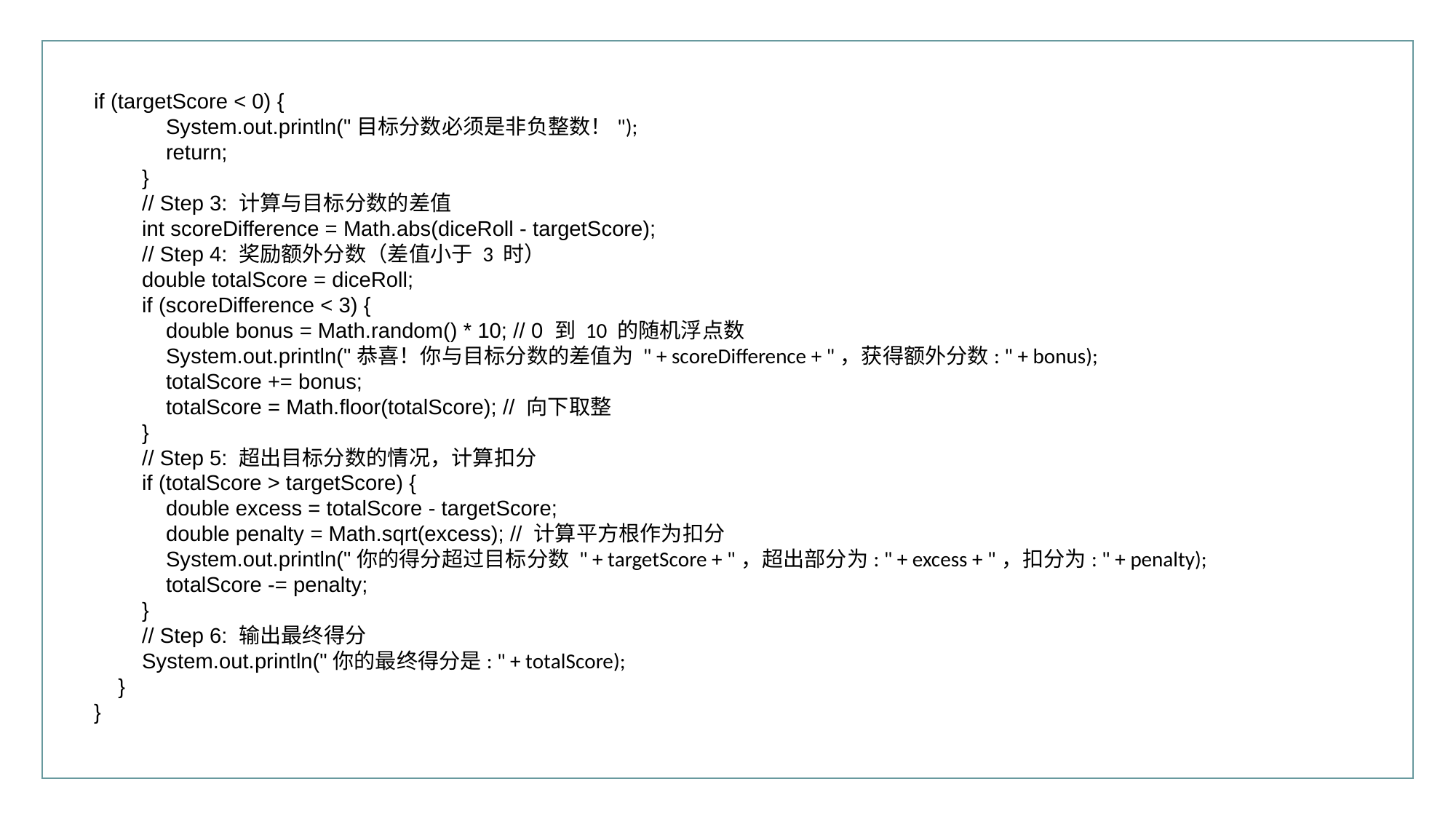

行业PPT模板http://www.XX.com/hangye/

if (targetScore < 0) {
            System.out.println("目标分数必须是非负整数！");
            return;
        }
        // Step 3: 计算与目标分数的差值
        int scoreDifference = Math.abs(diceRoll - targetScore);
        // Step 4: 奖励额外分数（差值小于 3 时）
        double totalScore = diceRoll;
        if (scoreDifference < 3) {
            double bonus = Math.random() * 10; // 0 到 10 的随机浮点数
            System.out.println("恭喜！你与目标分数的差值为 " + scoreDifference + "，获得额外分数: " + bonus);
            totalScore += bonus;
            totalScore = Math.floor(totalScore); // 向下取整
        }
        // Step 5: 超出目标分数的情况，计算扣分
        if (totalScore > targetScore) {
            double excess = totalScore - targetScore;
            double penalty = Math.sqrt(excess); // 计算平方根作为扣分
            System.out.println("你的得分超过目标分数 " + targetScore + "，超出部分为: " + excess + "，扣分为: " + penalty);
            totalScore -= penalty;
        }
        // Step 6: 输出最终得分
        System.out.println("你的最终得分是: " + totalScore);
    }
}